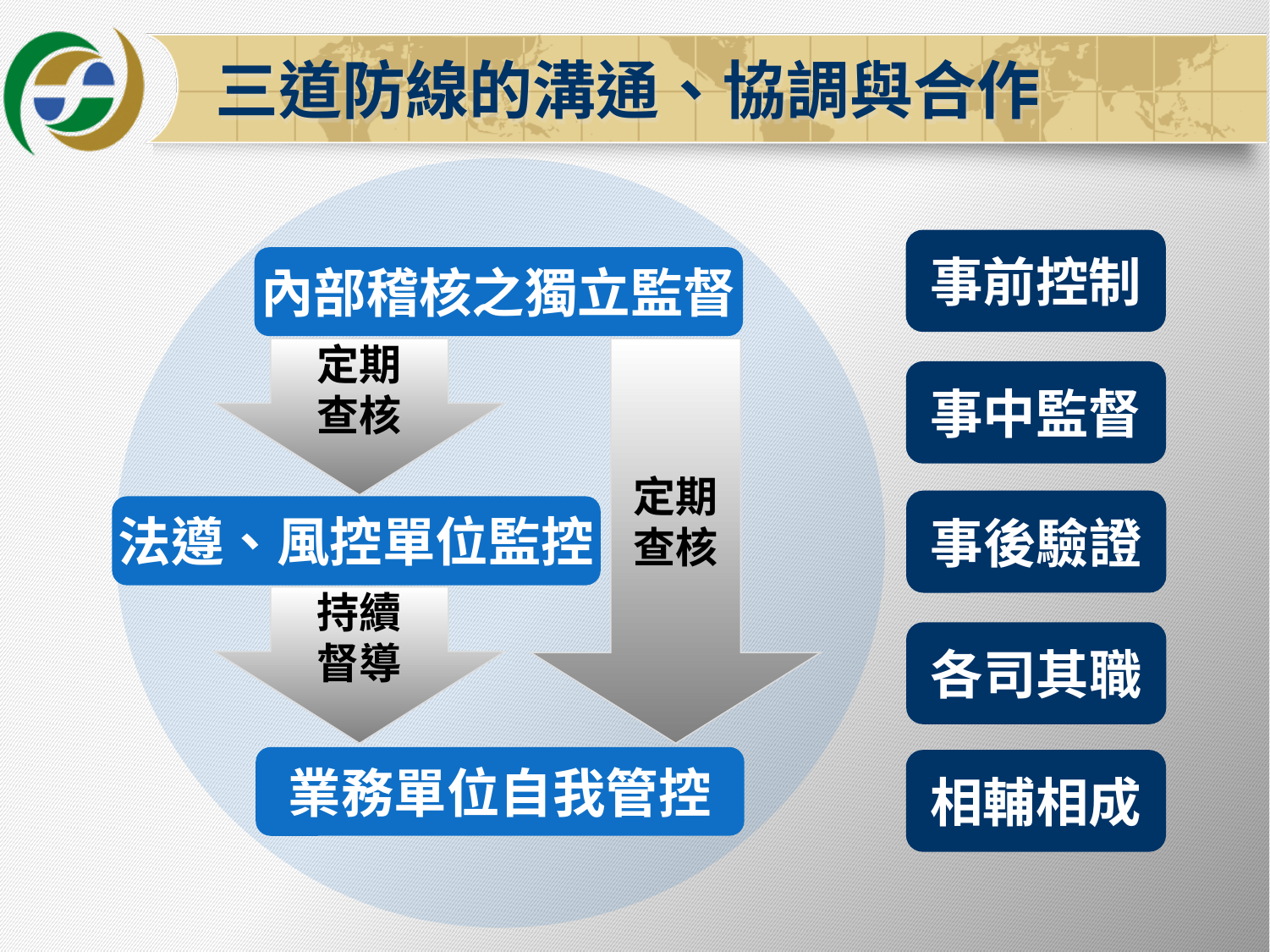

三道防線的溝通、協調與合作

事前控制
內部稽核之獨立監督
定期
查核
定期
查核
事中監督
事後驗證
法遵、風控單位監控
持續
督導
各司其職
業務單位自我管控
相輔相成